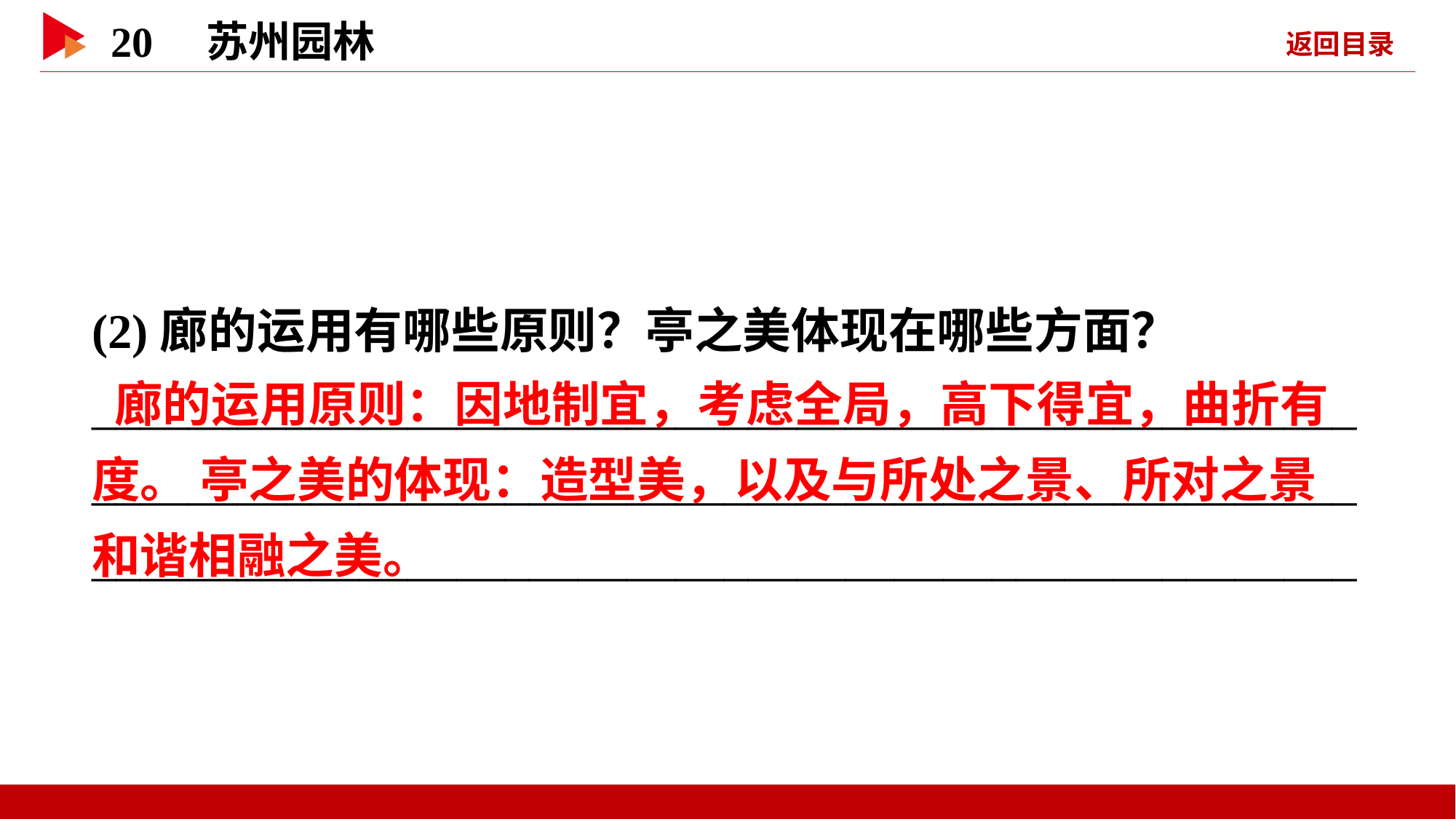

(2)廊的运用有哪些原则？亭之美体现在哪些方面？
____________________________________________________________________________________________________________________________________________________________
 廊的运用原则：因地制宜，考虑全局，高下得宜，曲折有度。 亭之美的体现：造型美，以及与所处之景、所对之景和谐相融之美。